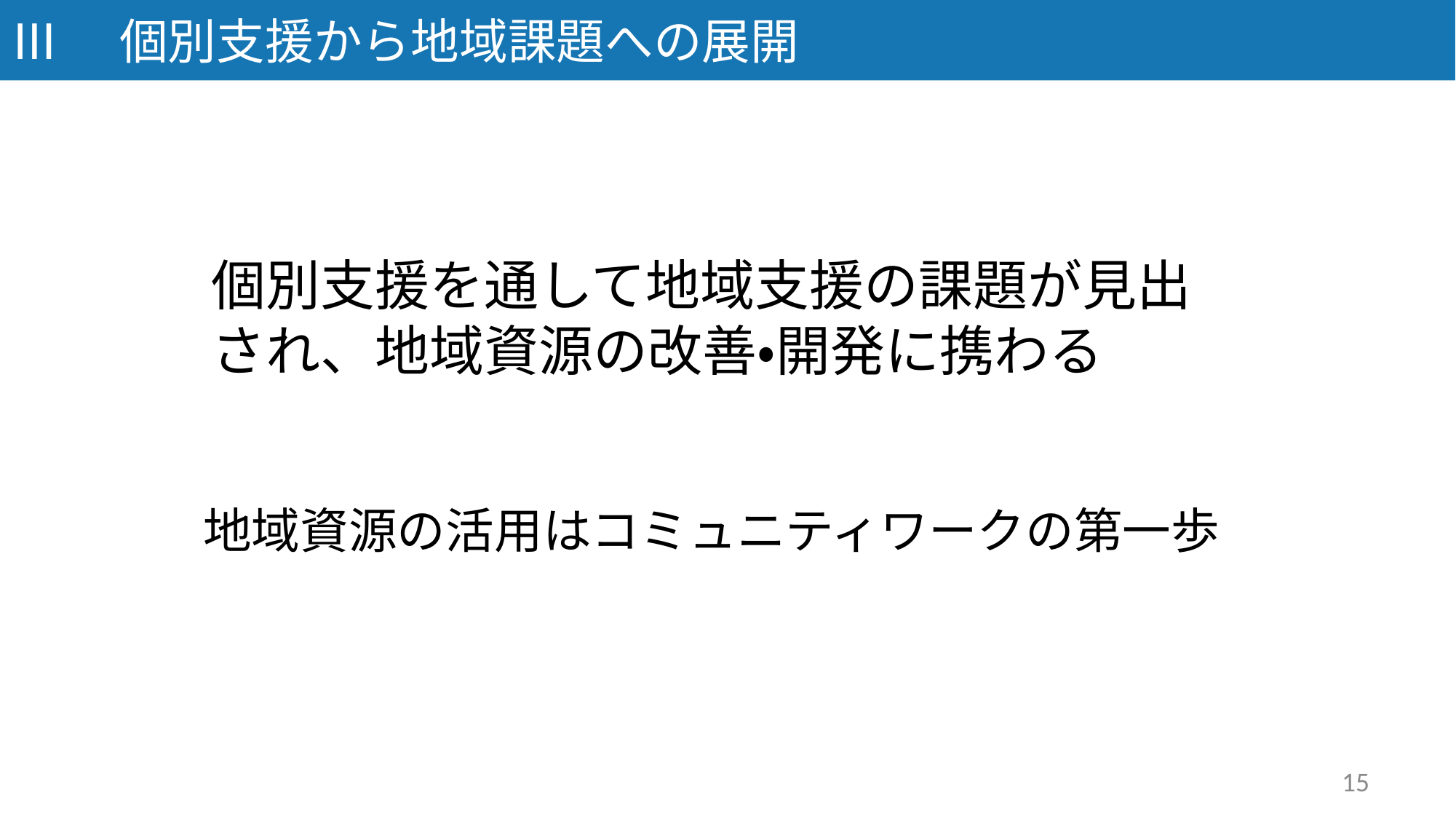

Ⅲ　個別支援から地域課題への展開
個別支援を通して地域支援の課題が見出され、地域資源の改善・開発に携わる
地域資源の活用はコミュニティワークの第一歩

15